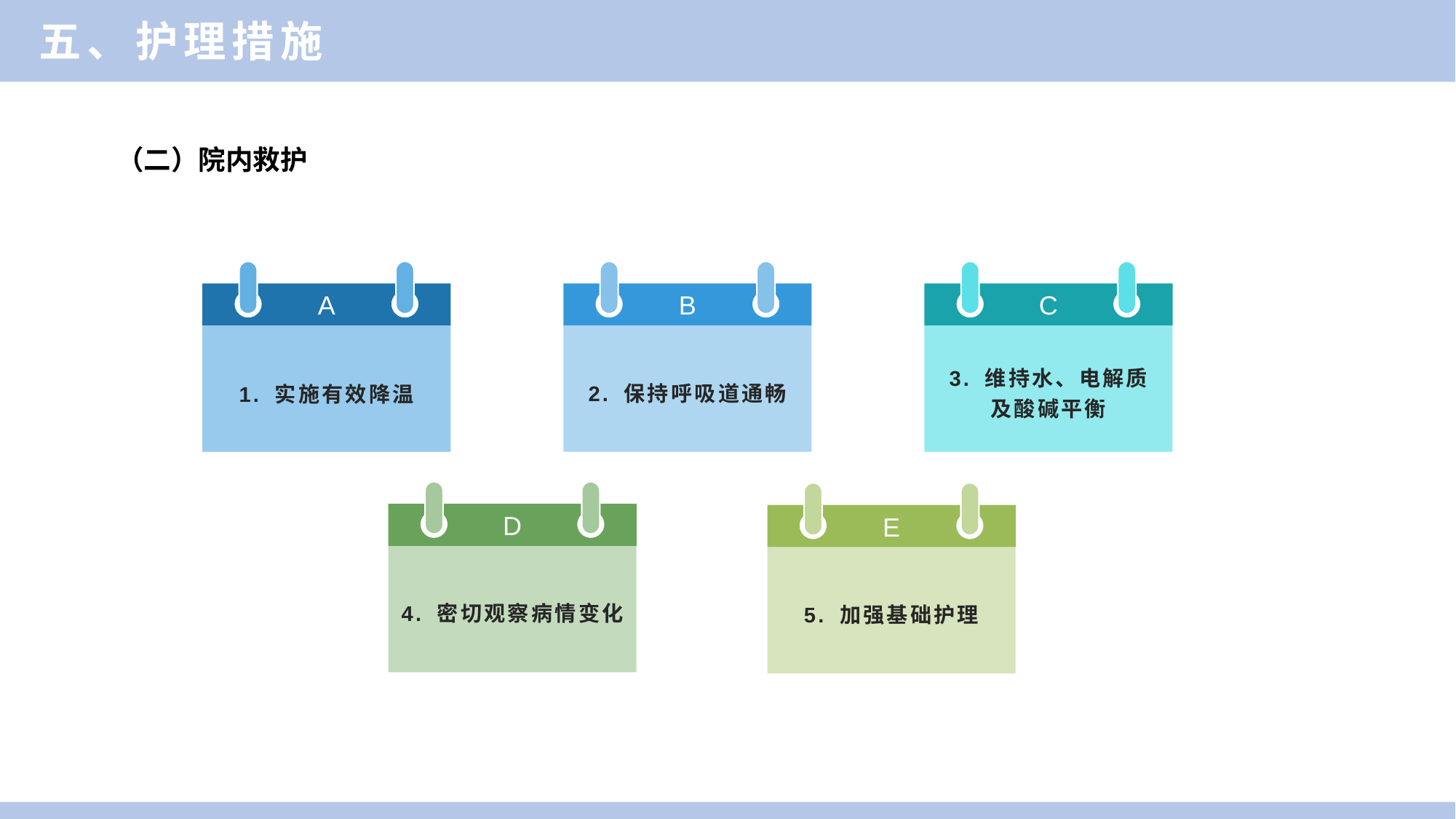

五、护理措施
（二）院内救护

A

1. 实施有效降温

B

2. 保持呼吸道通畅

C

3. 维持水、电解质
及酸碱平衡

D

4. 密切观察病情变化

E

5. 加强基础护理